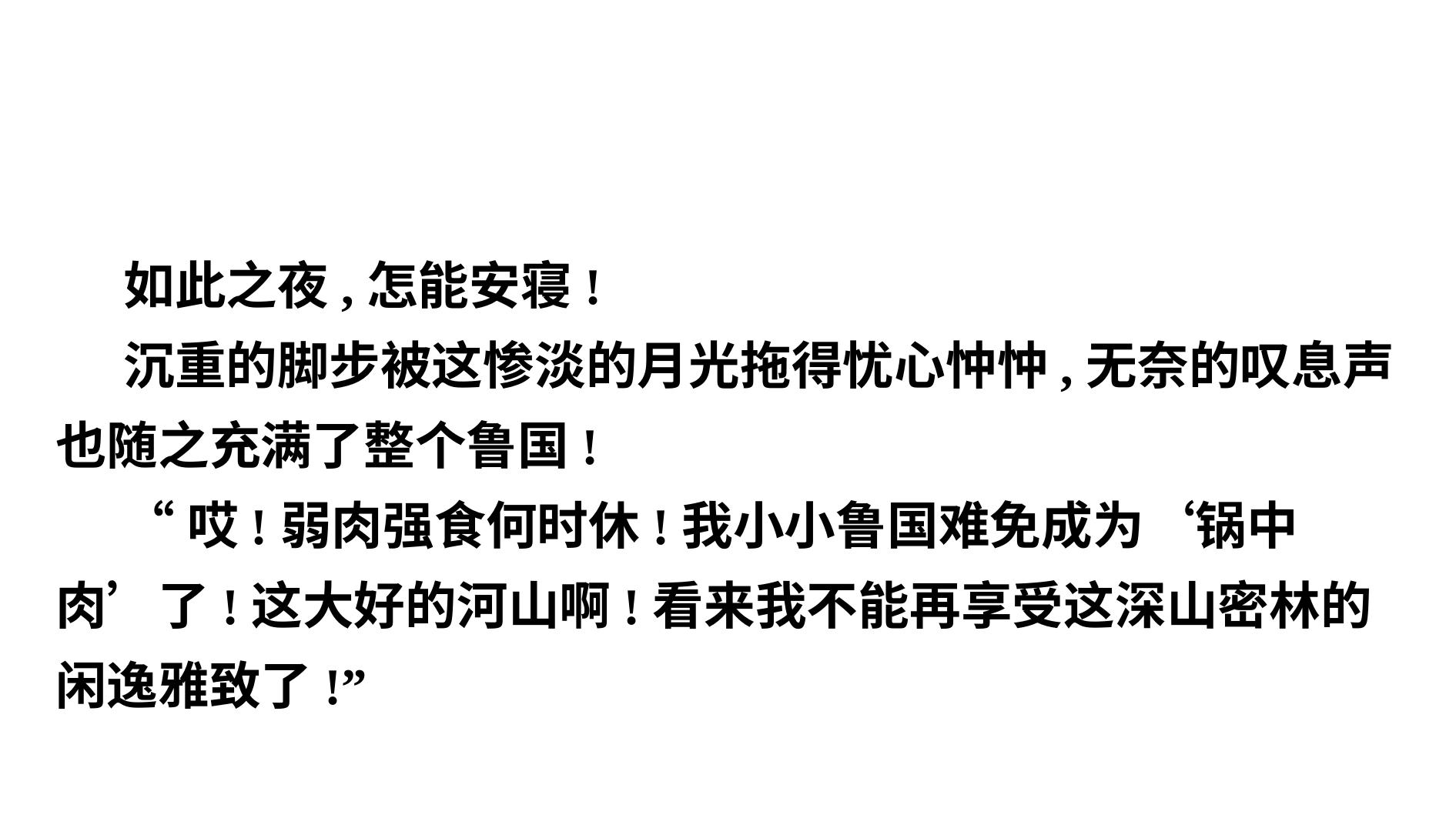

如此之夜,怎能安寝!
沉重的脚步被这惨淡的月光拖得忧心忡忡,无奈的叹息声也随之充满了整个鲁国!
“哎!弱肉强食何时休!我小小鲁国难免成为‘锅中肉’了!这大好的河山啊!看来我不能再享受这深山密林的闲逸雅致了!”